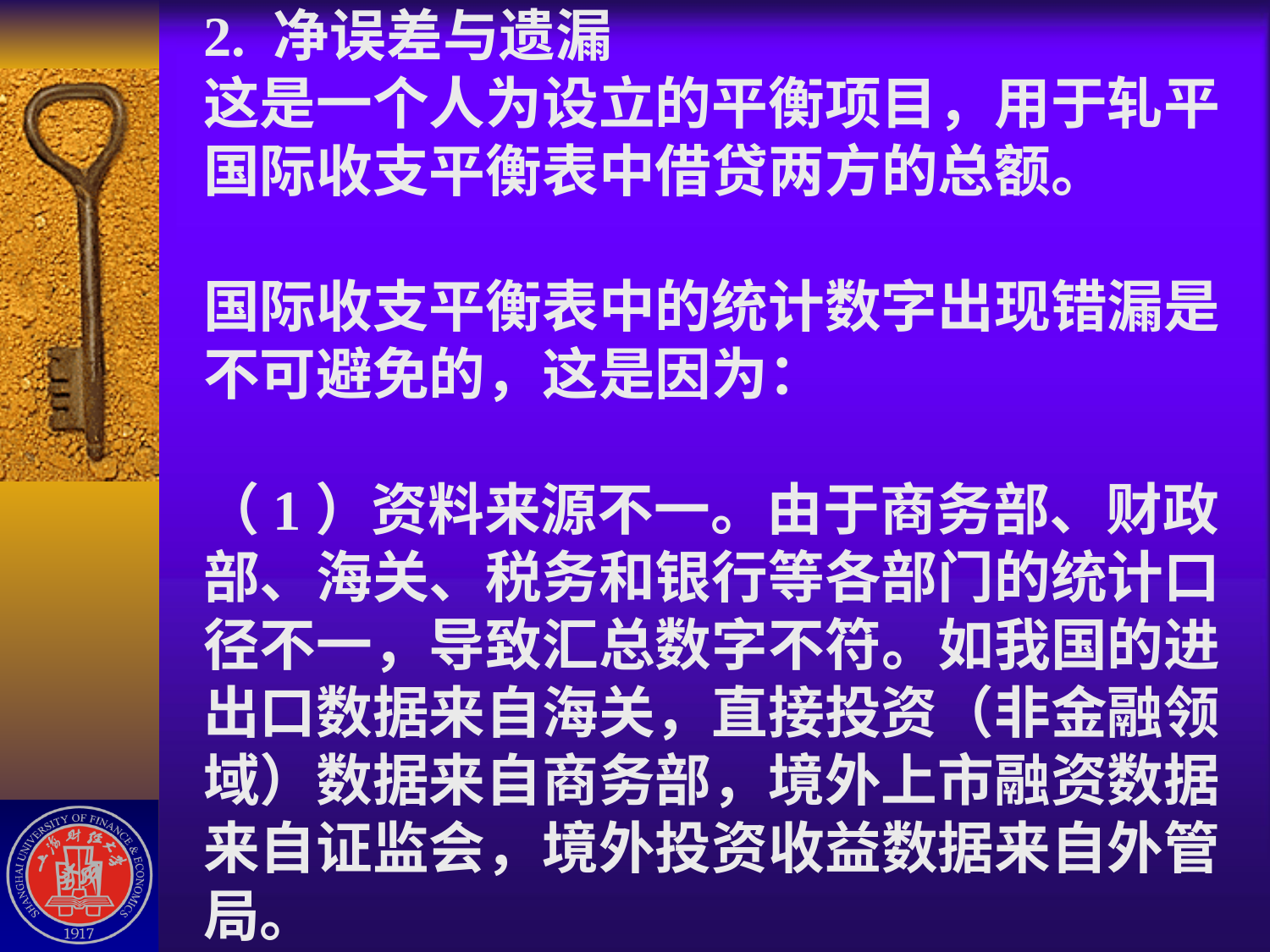

# 2. 净误差与遗漏 这是一个人为设立的平衡项目，用于轧平国际收支平衡表中借贷两方的总额。 国际收支平衡表中的统计数字出现错漏是不可避免的，这是因为： （1）资料来源不一。由于商务部、财政部、海关、税务和银行等各部门的统计口径不一，导致汇总数字不符。如我国的进出口数据来自海关，直接投资（非金融领域）数据来自商务部，境外上市融资数据来自证监会，境外投资收益数据来自外管局。